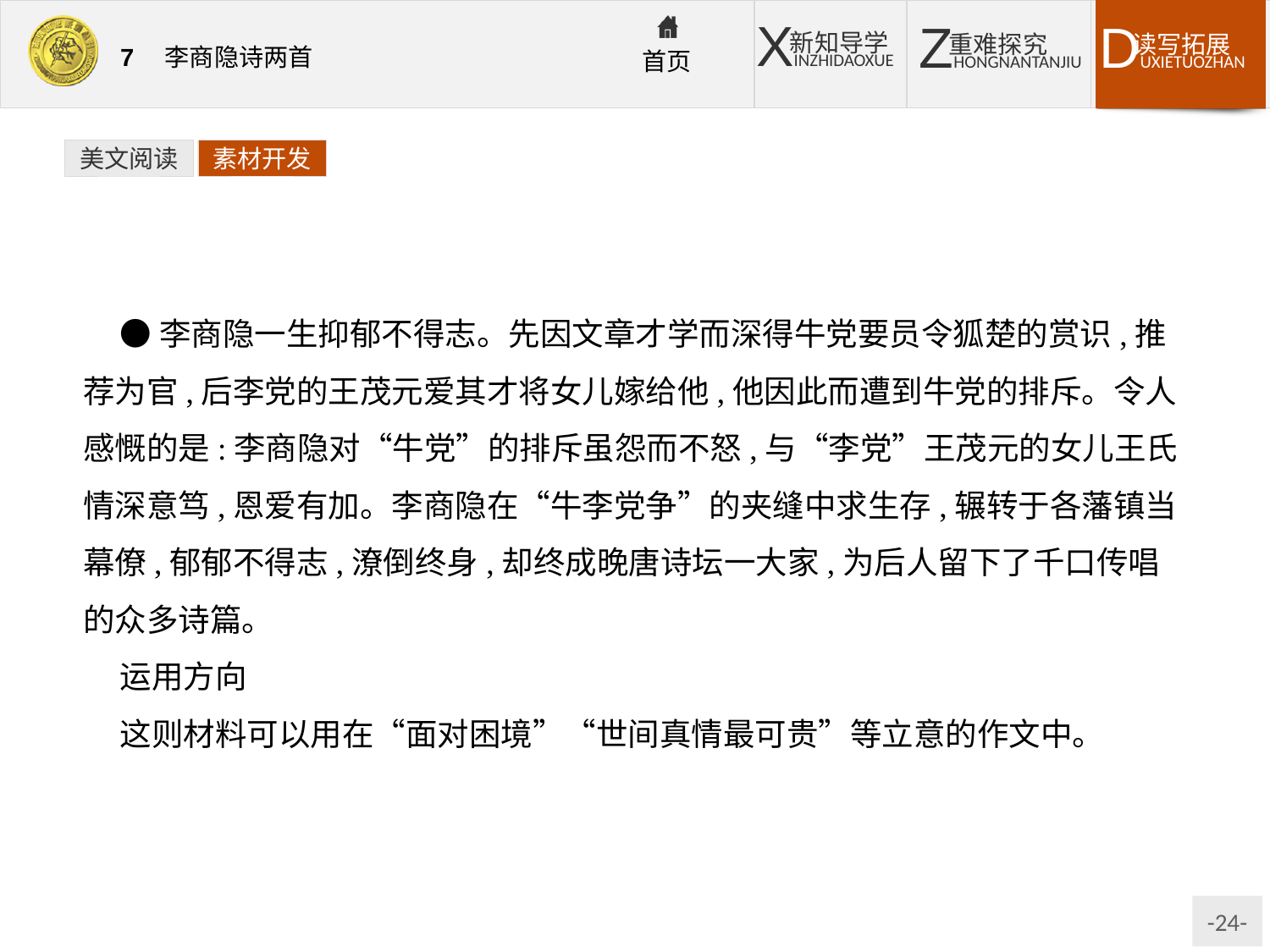

美文阅读
素材开发
●李商隐一生抑郁不得志。先因文章才学而深得牛党要员令狐楚的赏识,推荐为官,后李党的王茂元爱其才将女儿嫁给他,他因此而遭到牛党的排斥。令人感慨的是:李商隐对“牛党”的排斥虽怨而不怒,与“李党”王茂元的女儿王氏情深意笃,恩爱有加。李商隐在“牛李党争”的夹缝中求生存,辗转于各藩镇当幕僚,郁郁不得志,潦倒终身,却终成晚唐诗坛一大家,为后人留下了千口传唱的众多诗篇。
运用方向
这则材料可以用在“面对困境”“世间真情最可贵”等立意的作文中。